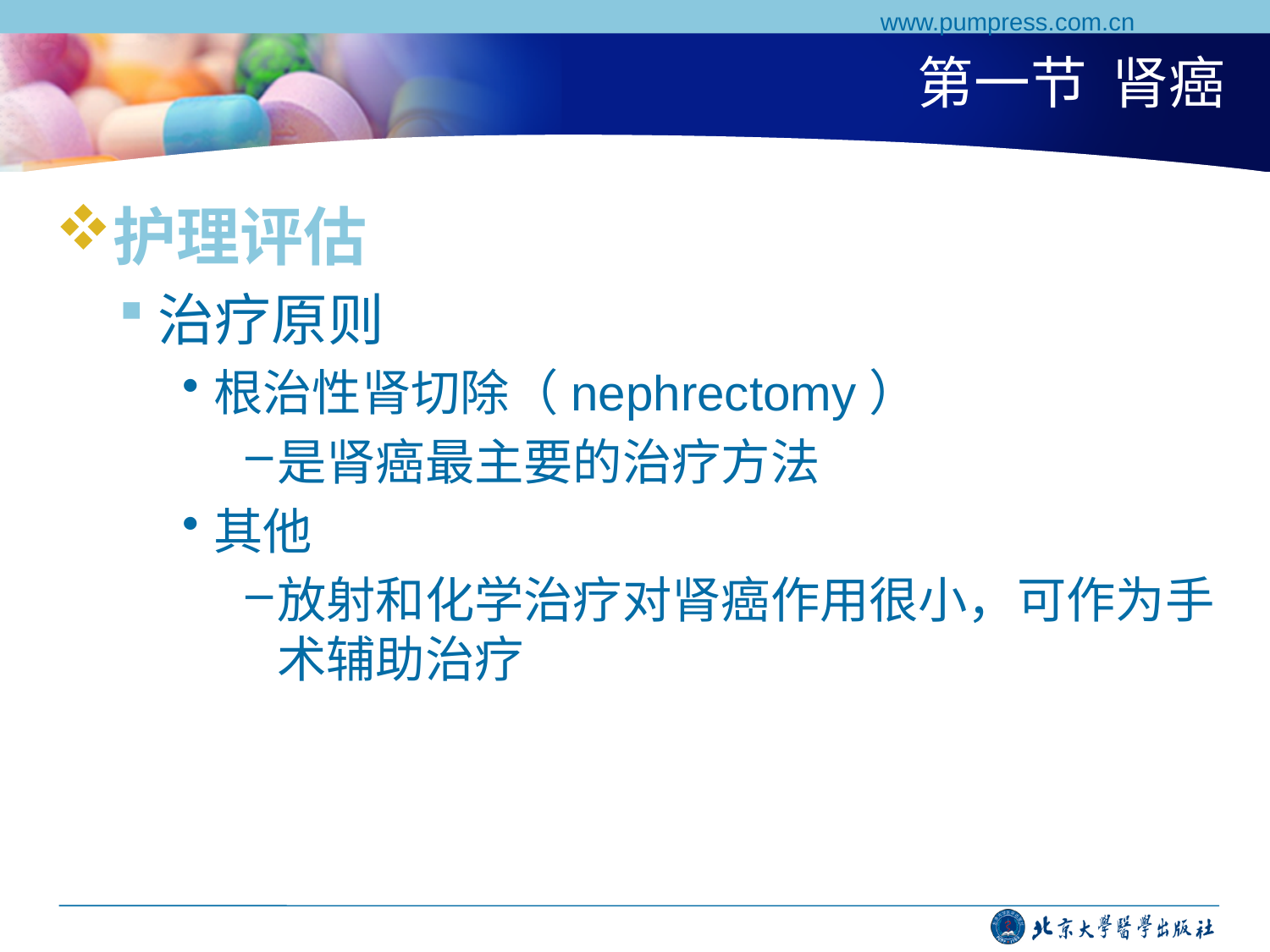

www.pumpress.com.cn
# 第一节  肾癌
护理评估
治疗原则
根治性肾切除（nephrectomy）
是肾癌最主要的治疗方法
其他
放射和化学治疗对肾癌作用很小，可作为手术辅助治疗